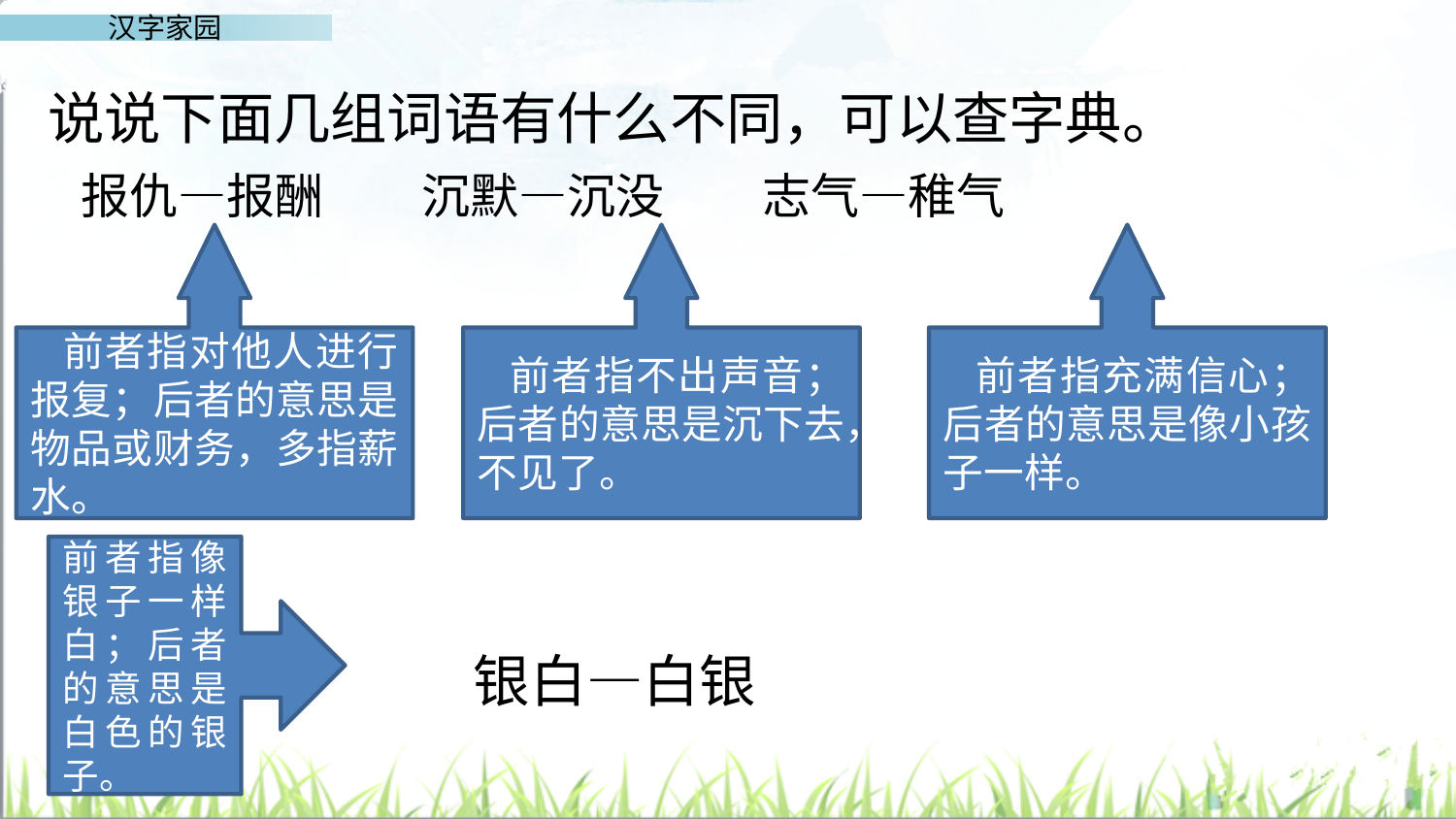

说说下面几组词语有什么不同，可以查字典。
报仇—报酬         沉默—沉没         志气—稚气
  前者指对他人进行报复；后者的意思是物品或财务，多指薪水。
  前者指不出声音；后者的意思是沉下去，不见了。
  前者指充满信心；后者的意思是像小孩子一样。
前者指像银子一样白；后者的意思是白色的银子。

       银白—白银